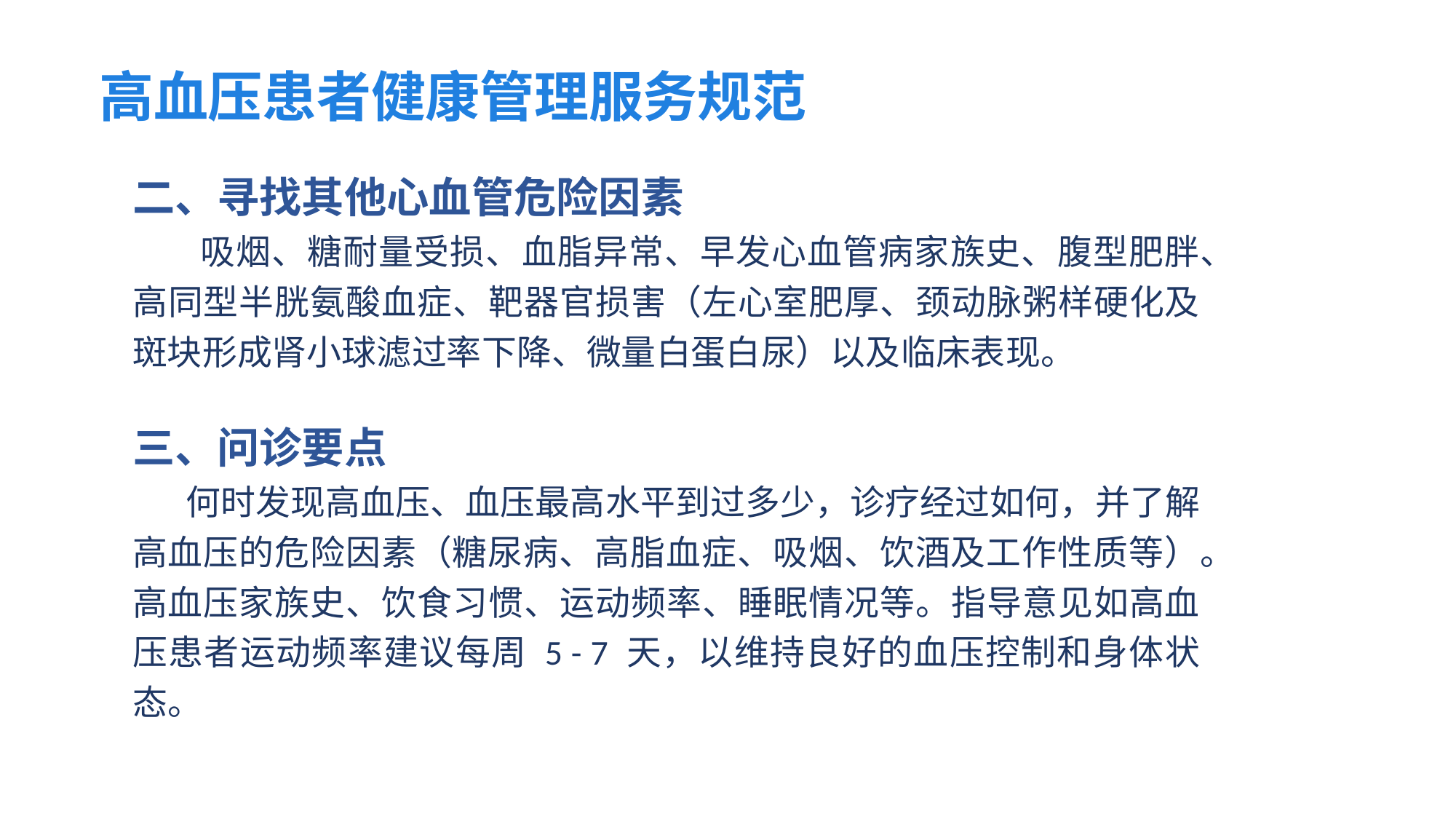

高血压患者健康管理服务规范
二、寻找其他心血管危险因素
       吸烟、糖耐量受损、血脂异常、早发心血管病家族史、腹型肥胖、高同型半胱氨酸血症、靶器官损害（左心室肥厚、颈动脉粥样硬化及斑块形成肾小球滤过率下降、微量白蛋白尿）以及临床表现。

三、问诊要点
      何时发现高血压、血压最高水平到过多少，诊疗经过如何，并了解高血压的危险因素（糖尿病、高脂血症、吸烟、饮酒及工作性质等）。高血压家族史、饮食习惯、运动频率、睡眠情况等。指导意见如高血压患者运动频率建议每周 5 - 7 天，以维持良好的血压控制和身体状态。